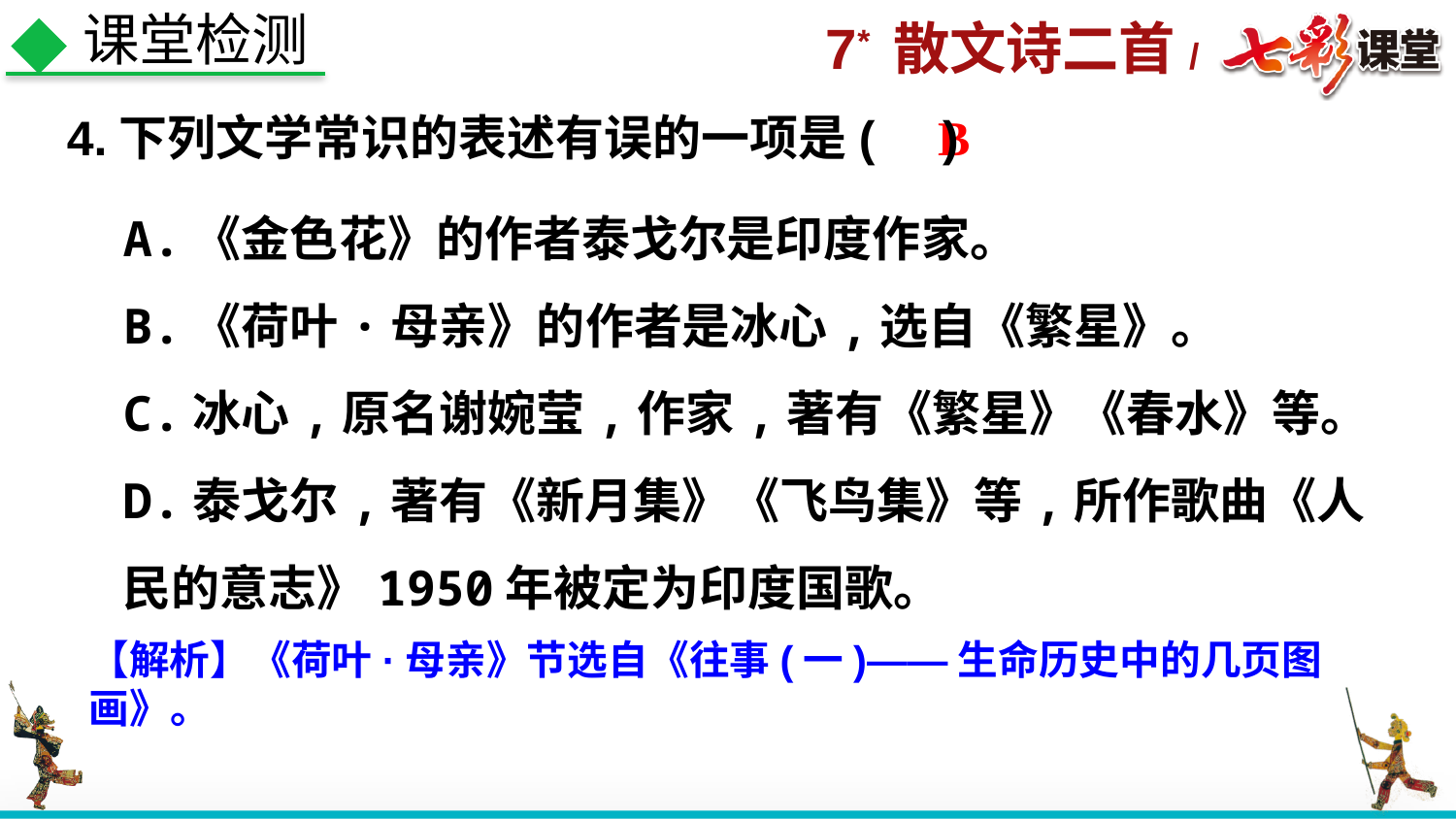

课堂检测

 4.下列文学常识的表述有误的一项是(     )
B
A.《金色花》的作者泰戈尔是印度作家。
B.《荷叶·母亲》的作者是冰心,选自《繁星》。
C.冰心,原名谢婉莹,作家,著有《繁星》《春水》等。
D.泰戈尔,著有《新月集》《飞鸟集》等,所作歌曲《人民的意志》1950年被定为印度国歌。
【解析】《荷叶·母亲》节选自《往事(一)——生命历史中的几页图画》。